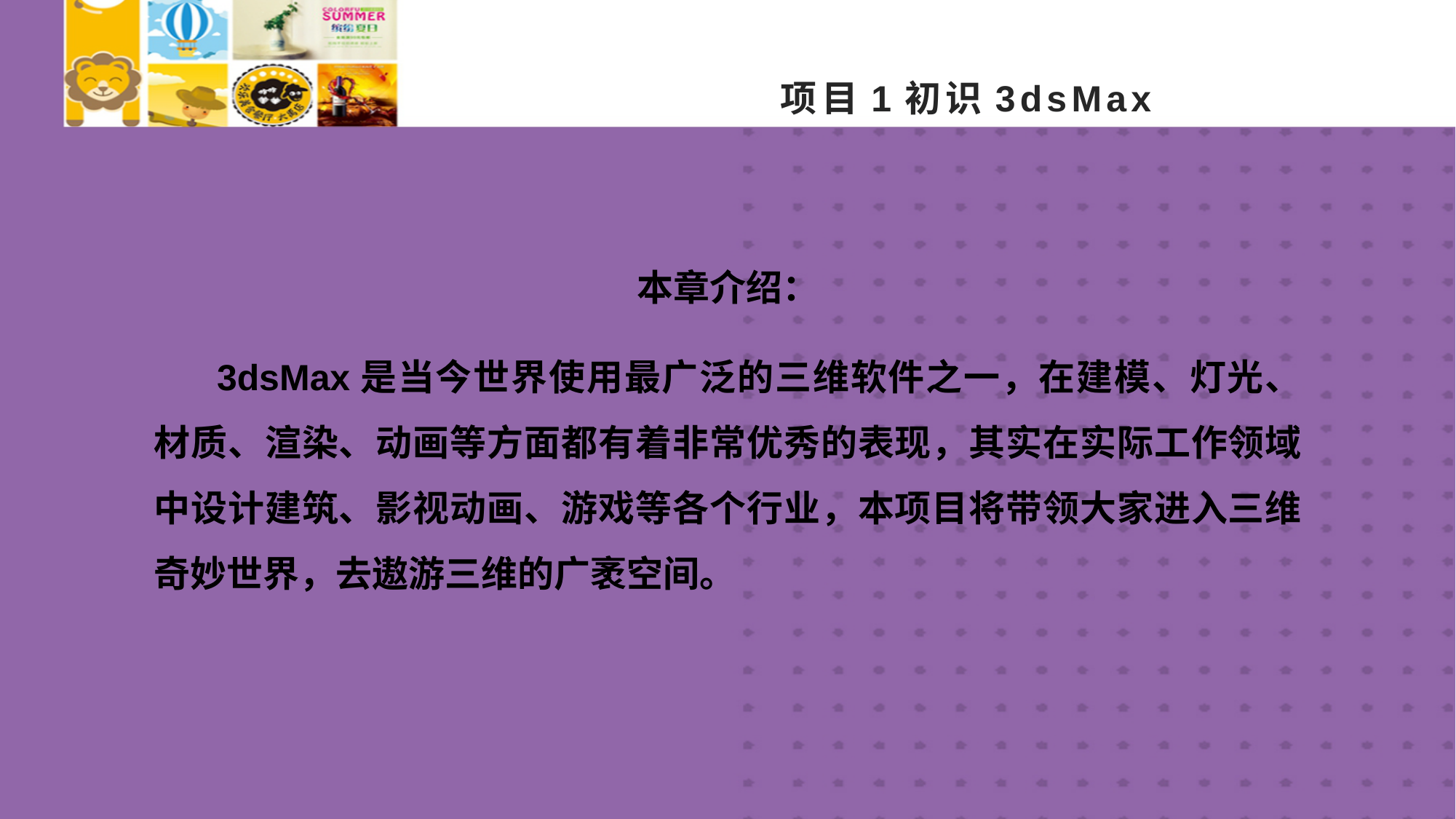

# 项目1初识3dsMax
本章介绍：
3dsMax是当今世界使用最广泛的三维软件之一，在建模、灯光、材质、渲染、动画等方面都有着非常优秀的表现，其实在实际工作领域中设计建筑、影视动画、游戏等各个行业，本项目将带领大家进入三维奇妙世界，去遨游三维的广袤空间。